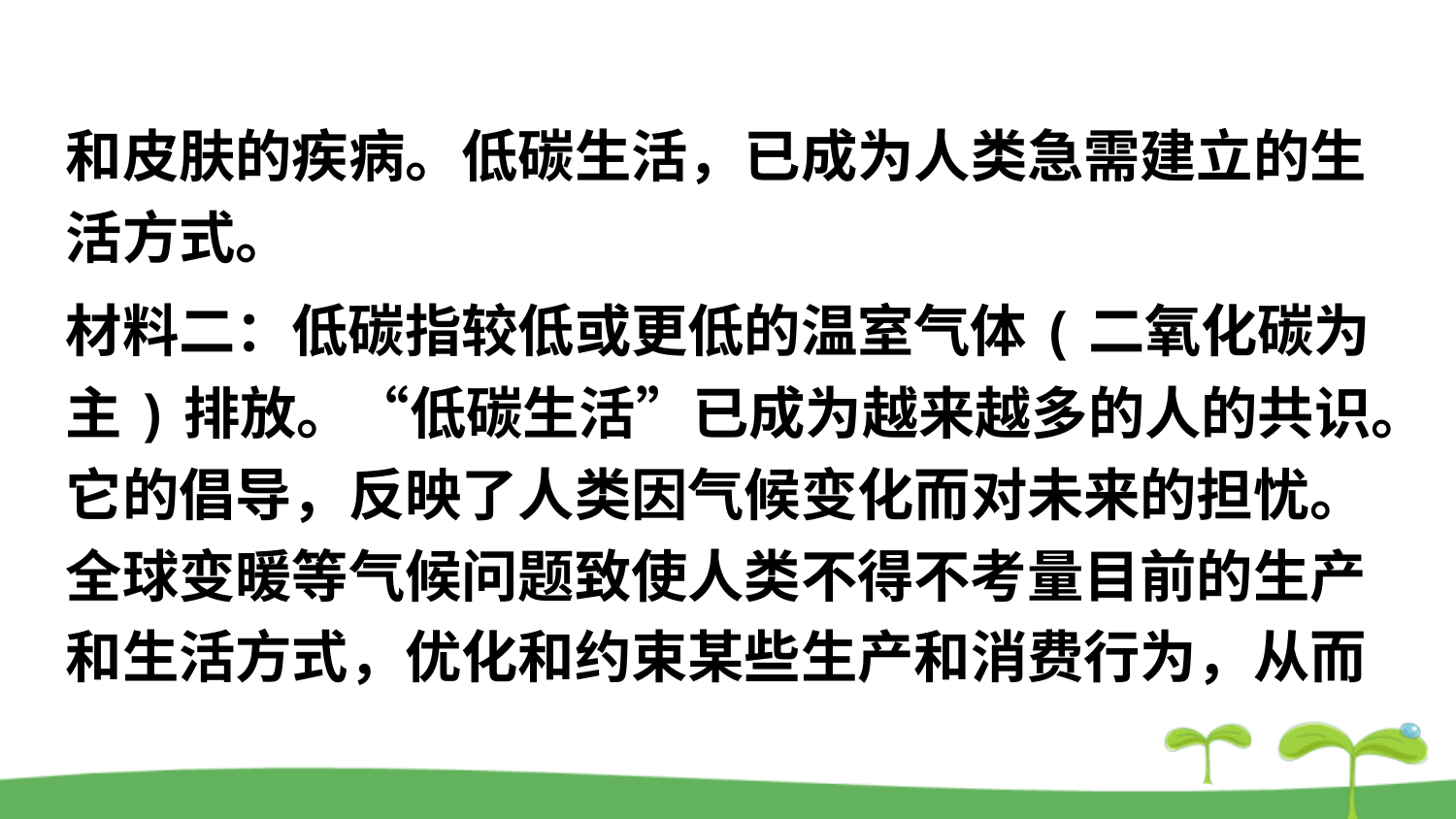

和皮肤的疾病。低碳生活，已成为人类急需建立的生活方式。
材料二：低碳指较低或更低的温室气体(二氧化碳为主)排放。“低碳生活”已成为越来越多的人的共识。它的倡导，反映了人类因气候变化而对未来的担忧。全球变暖等气候问题致使人类不得不考量目前的生产和生活方式，优化和约束某些生产和消费行为，从而